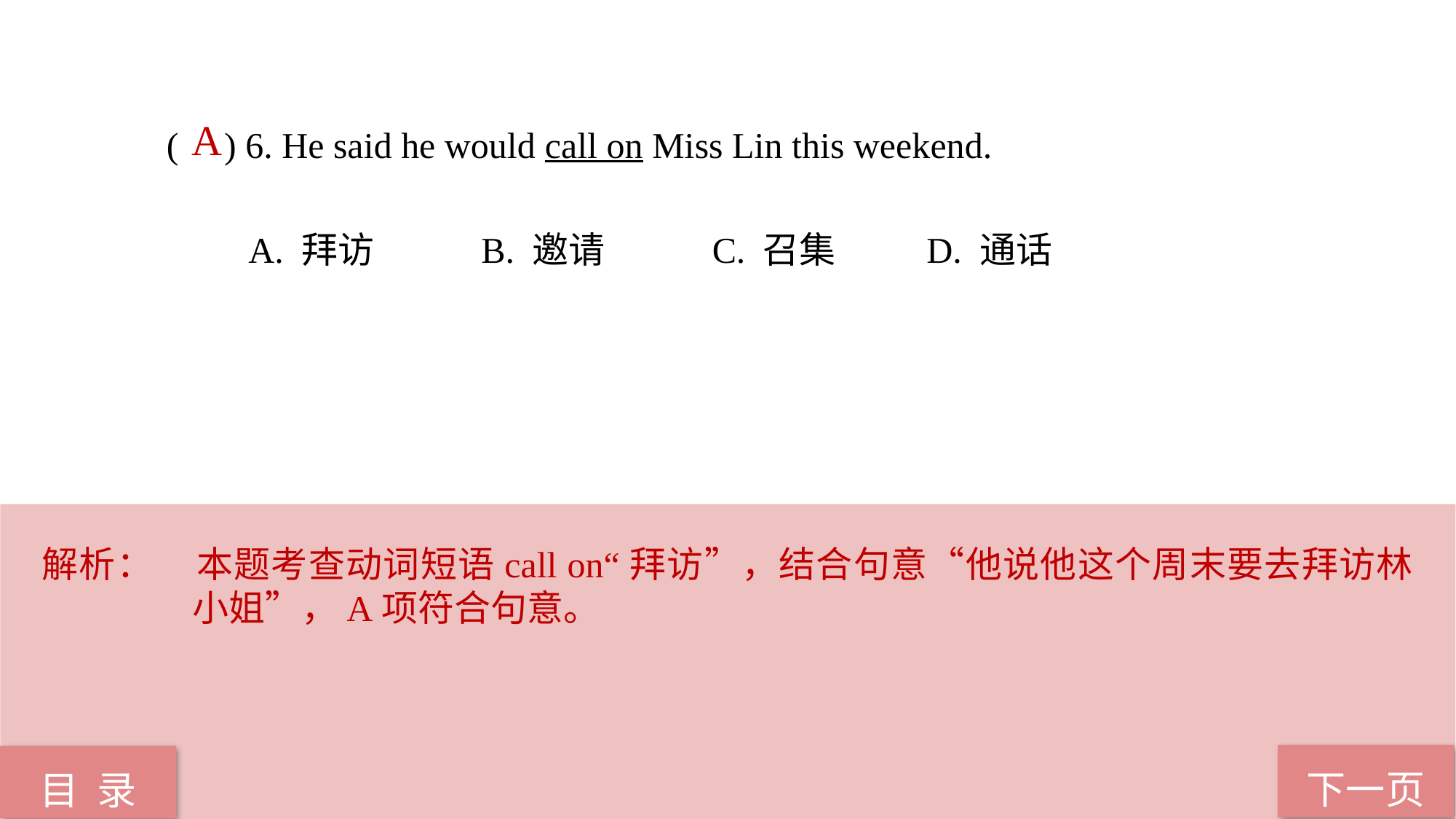

A
(     ) 6. He said he would call on Miss Lin this weekend.

         A. 拜访            B. 邀请            C. 召集          D. 通话
解析：	本题考查动词短语call on“拜访”，结合句意“他说他这个周末要去拜访林小姐”，A项符合句意。